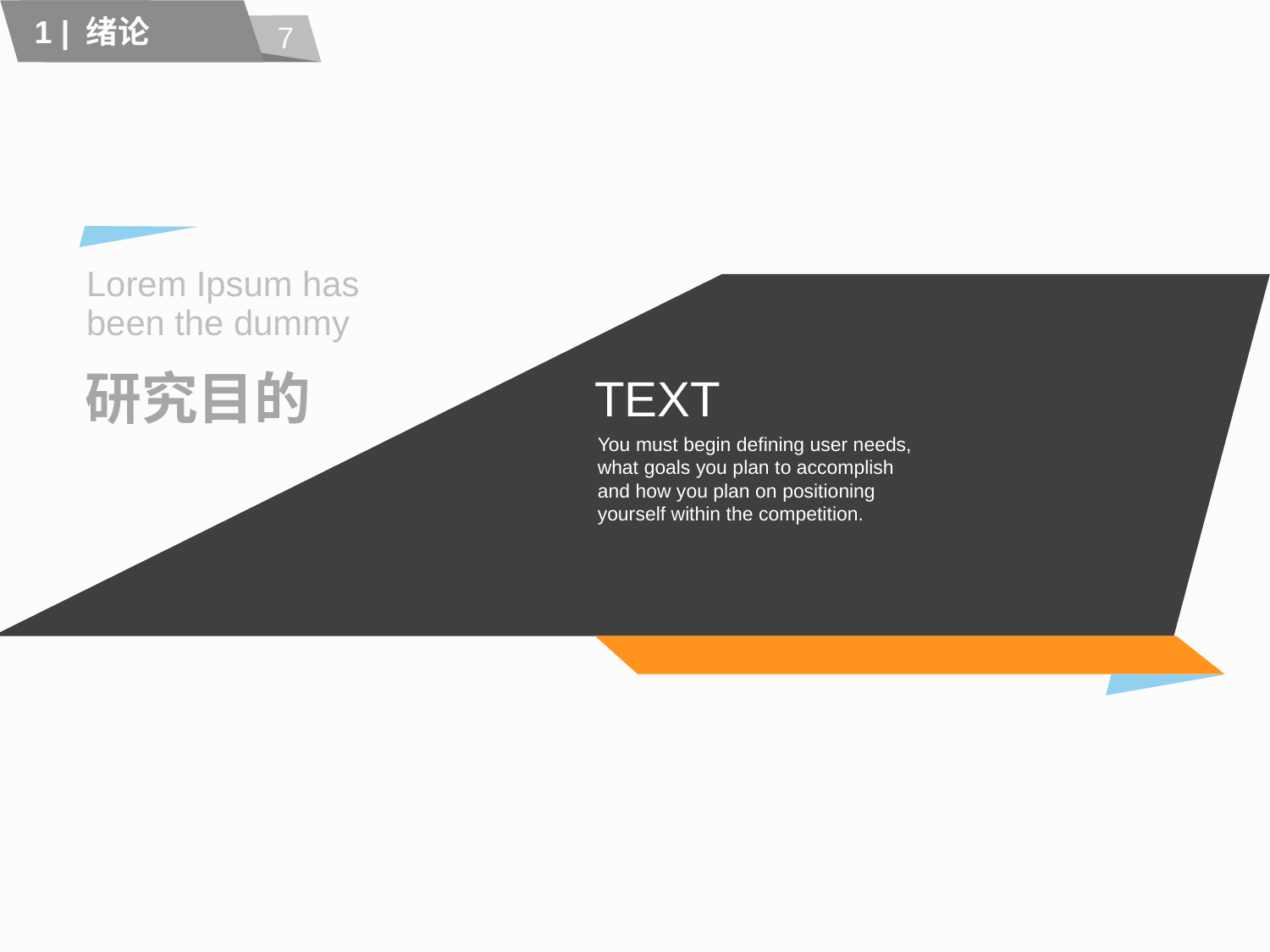

7
1 | 绪论

Lorem Ipsum has been the dummy

研究目的
TEXT
You must begin defining user needs, what goals you plan to accomplish and how you plan on positioning yourself within the competition.